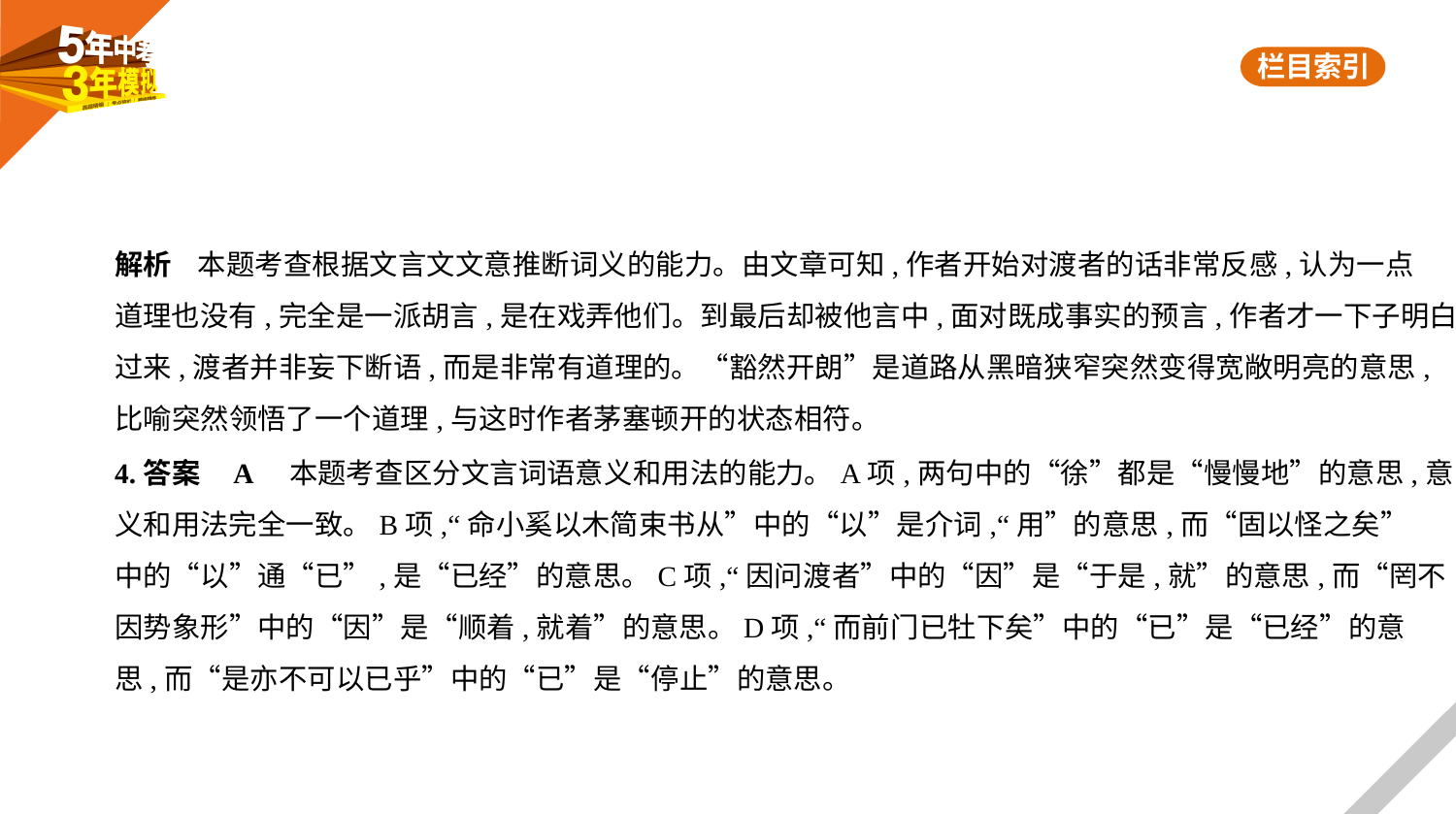

解析    本题考查根据文言文文意推断词义的能力。由文章可知,作者开始对渡者的话非常反感,认为一点
道理也没有,完全是一派胡言,是在戏弄他们。到最后却被他言中,面对既成事实的预言,作者才一下子明白
过来,渡者并非妄下断语,而是非常有道理的。“豁然开朗”是道路从黑暗狭窄突然变得宽敞明亮的意思,
比喻突然领悟了一个道理,与这时作者茅塞顿开的状态相符。
4.答案    A　本题考查区分文言词语意义和用法的能力。A项,两句中的“徐”都是“慢慢地”的意思,意
义和用法完全一致。B项,“命小奚以木简束书从”中的“以”是介词,“用”的意思,而“固以怪之矣”
中的“以”通“已”,是“已经”的意思。C项,“因问渡者”中的“因”是“于是,就”的意思,而“罔不
因势象形”中的“因”是“顺着,就着”的意思。D项,“而前门已牡下矣”中的“已”是“已经”的意
思,而“是亦不可以已乎”中的“已”是“停止”的意思。